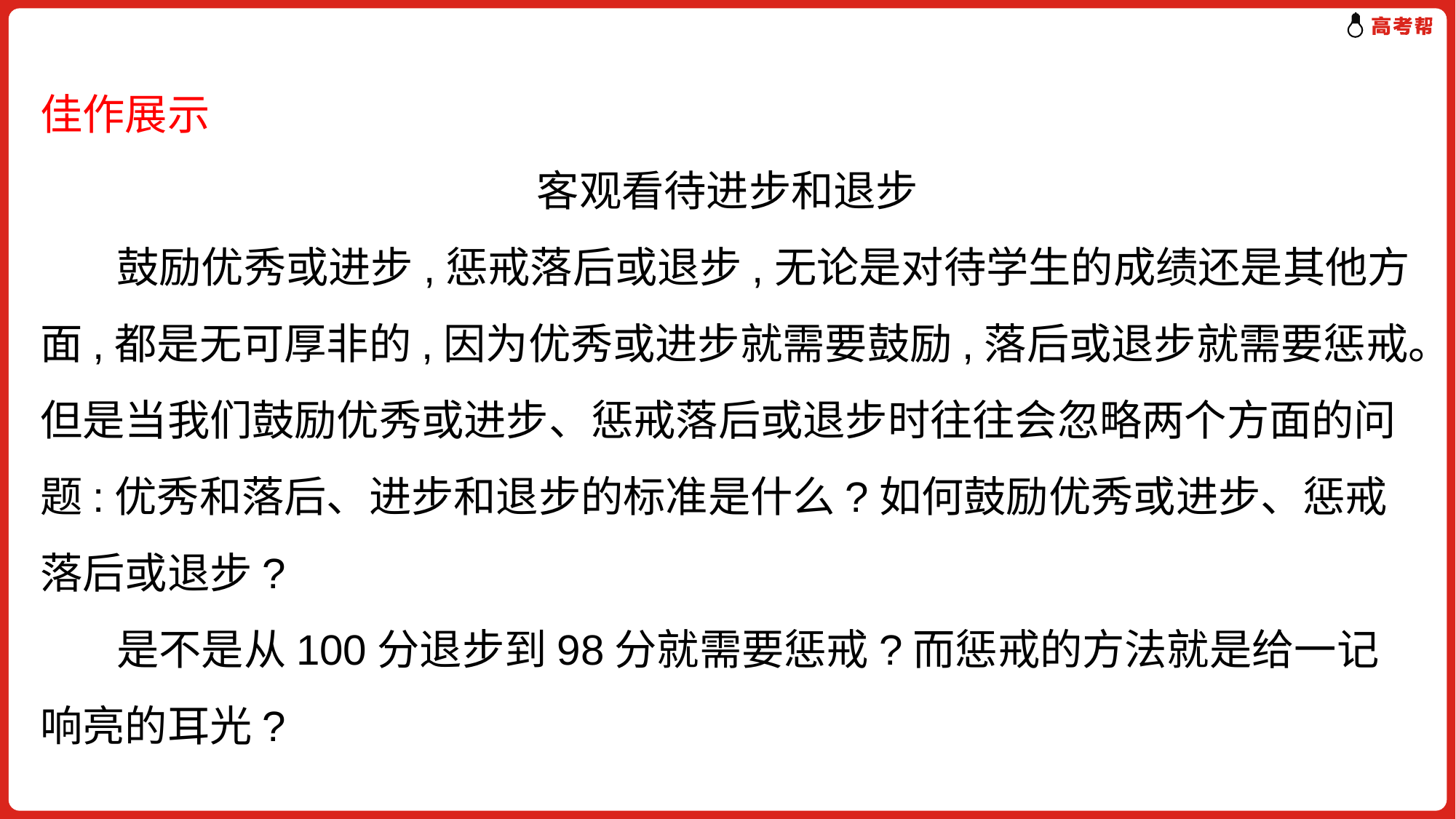

佳作展示
客观看待进步和退步
       鼓励优秀或进步,惩戒落后或退步,无论是对待学生的成绩还是其他方面,都是无可厚非的,因为优秀或进步就需要鼓励,落后或退步就需要惩戒。但是当我们鼓励优秀或进步、惩戒落后或退步时往往会忽略两个方面的问题:优秀和落后、进步和退步的标准是什么?如何鼓励优秀或进步、惩戒落后或退步?
       是不是从100分退步到98分就需要惩戒?而惩戒的方法就是给一记响亮的耳光?